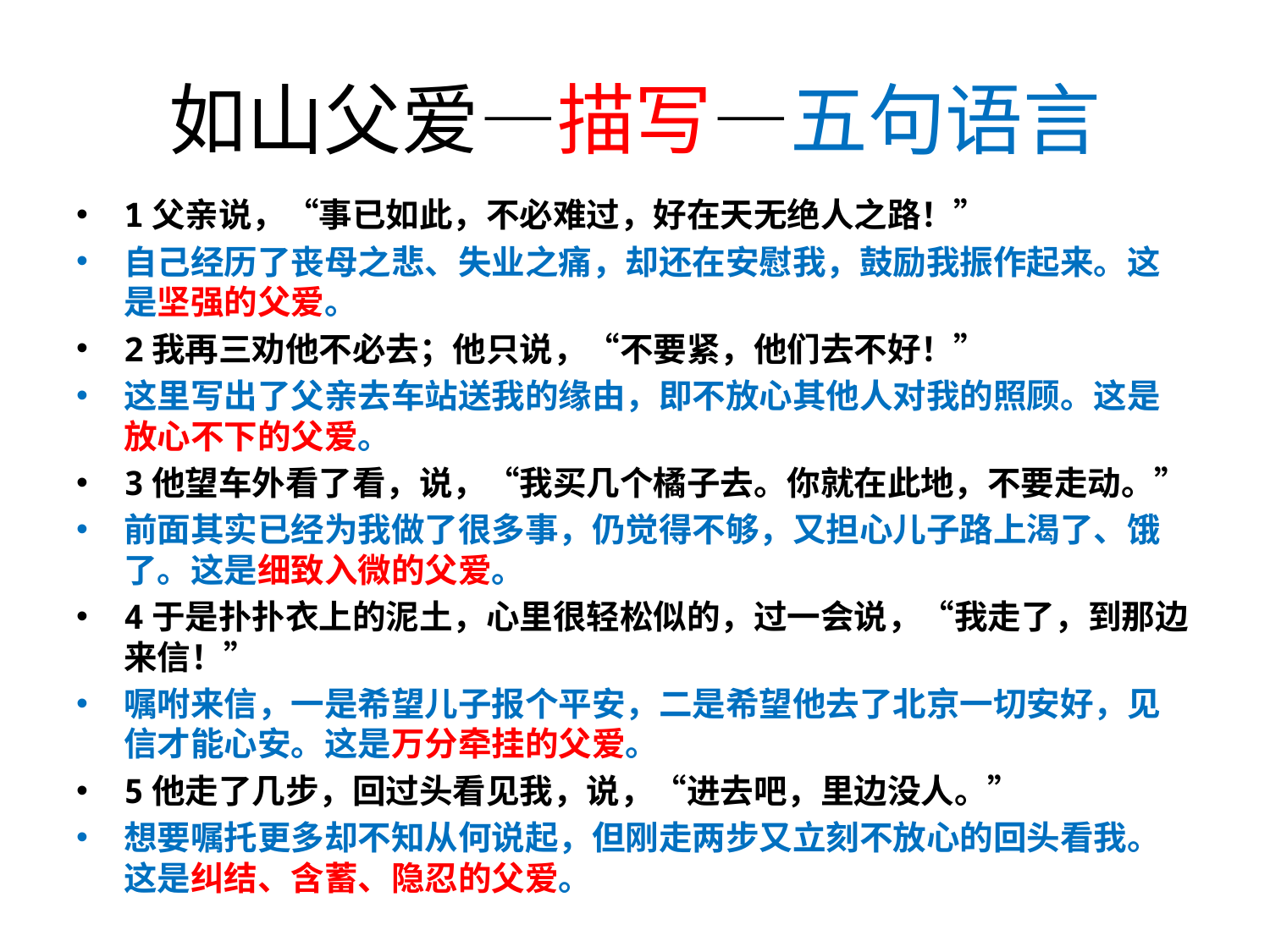

# 如山父爱—描写—五句语言
1父亲说，“事已如此，不必难过，好在天无绝人之路！”
自己经历了丧母之悲、失业之痛，却还在安慰我，鼓励我振作起来。这是坚强的父爱。
2我再三劝他不必去；他只说，“不要紧，他们去不好！”
这里写出了父亲去车站送我的缘由，即不放心其他人对我的照顾。这是放心不下的父爱。
3他望车外看了看，说，“我买几个橘子去。你就在此地，不要走动。”
前面其实已经为我做了很多事，仍觉得不够，又担心儿子路上渴了、饿了。这是细致入微的父爱。
4于是扑扑衣上的泥土，心里很轻松似的，过一会说，“我走了，到那边来信！”
嘱咐来信，一是希望儿子报个平安，二是希望他去了北京一切安好，见信才能心安。这是万分牵挂的父爱。
5他走了几步，回过头看见我，说，“进去吧，里边没人。”
想要嘱托更多却不知从何说起，但刚走两步又立刻不放心的回头看我。这是纠结、含蓄、隐忍的父爱。